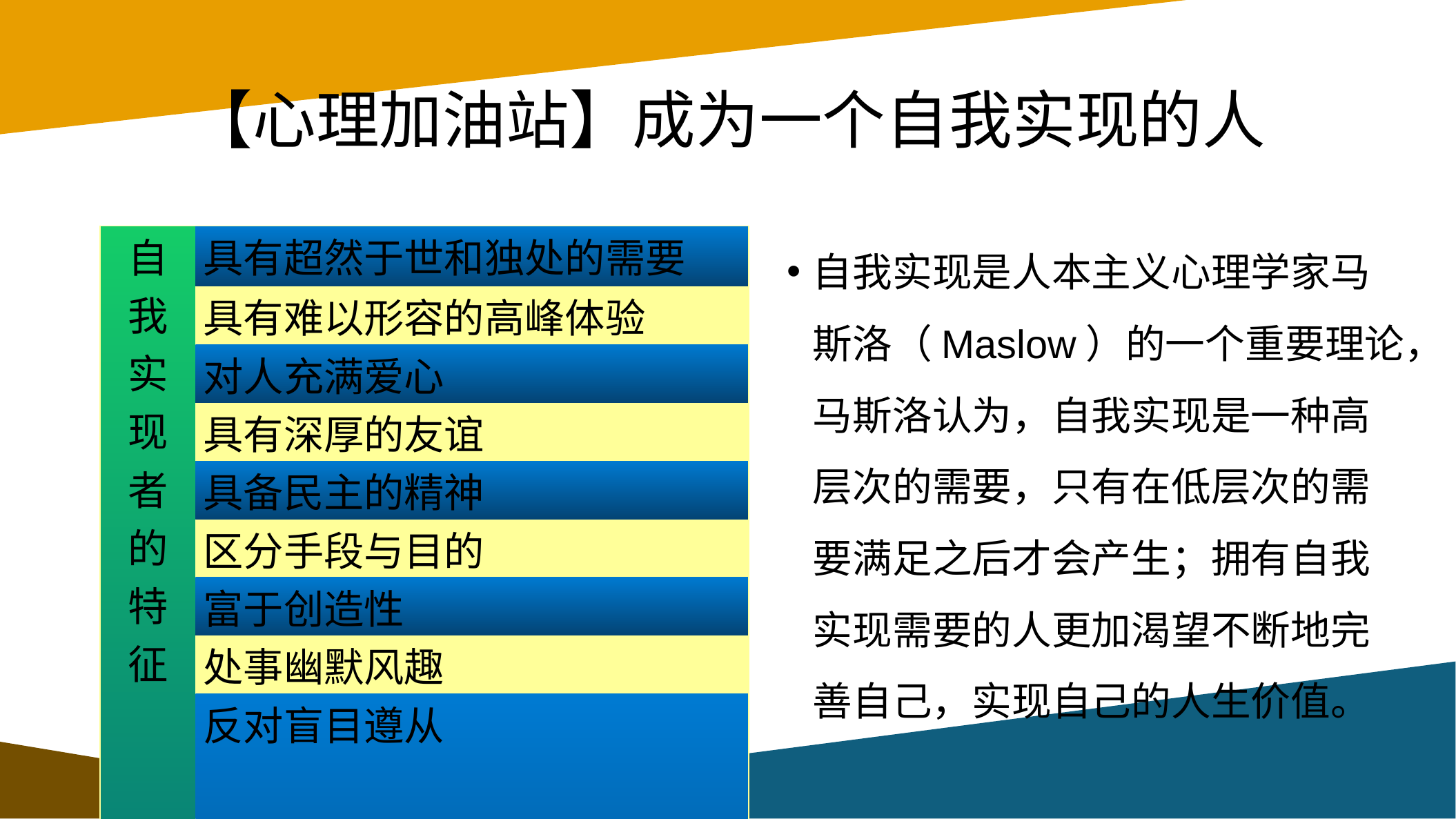

# 【心理加油站】成为一个自我实现的人
自我实现是人本主义心理学家马斯洛（Maslow）的一个重要理论，马斯洛认为，自我实现是一种高层次的需要，只有在低层次的需要满足之后才会产生；拥有自我实现需要的人更加渴望不断地完善自己，实现自己的人生价值。

| 自 我 实 现 者 的 特 征 | 具有超然于世和独处的需要 |
| --- | --- |
|  | 具有难以形容的高峰体验 |
|  | 对人充满爱心 |
|  | 具有深厚的友谊 |
|  | 具备民主的精神 |
|  | 区分手段与目的 |
|  | 富于创造性 |
|  | 处事幽默风趣 |
|  | 反对盲目遵从 |